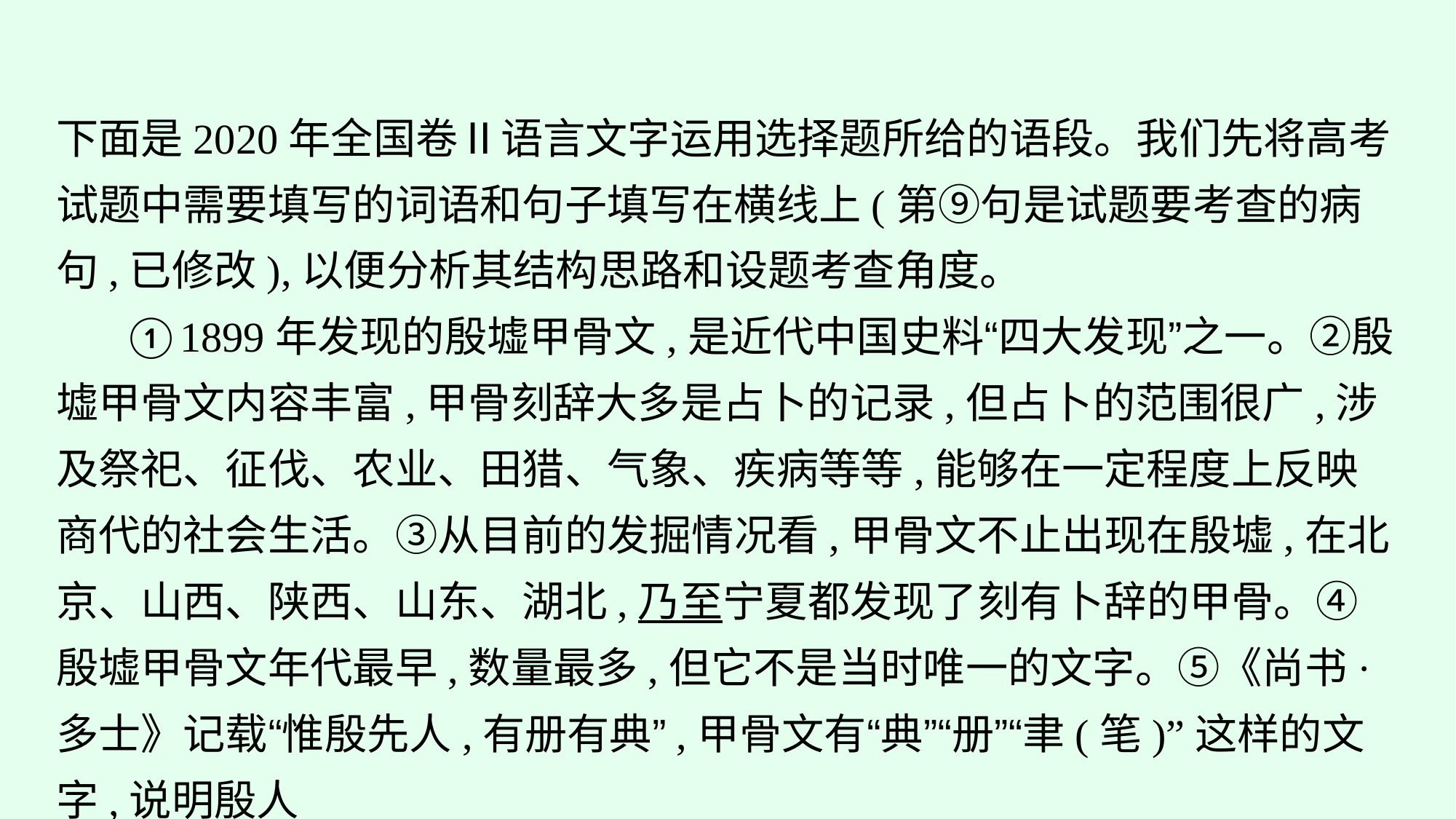

下面是2020年全国卷Ⅱ语言文字运用选择题所给的语段。我们先将高考试题中需要填写的词语和句子填写在横线上(第⑨句是试题要考查的病句,已修改),以便分析其结构思路和设题考查角度。
       ①1899年发现的殷墟甲骨文,是近代中国史料“四大发现”之一。②殷墟甲骨文内容丰富,甲骨刻辞大多是占卜的记录,但占卜的范围很广,涉及祭祀、征伐、农业、田猎、气象、疾病等等,能够在一定程度上反映商代的社会生活。③从目前的发掘情况看,甲骨文不止出现在殷墟,在北京、山西、陕西、山东、湖北,乃至宁夏都发现了刻有卜辞的甲骨。④殷墟甲骨文年代最早,数量最多,但它不是当时唯一的文字。⑤《尚书·多士》记载“惟殷先人,有册有典”,甲骨文有“典”“册”“聿(笔)”这样的文字,说明殷人